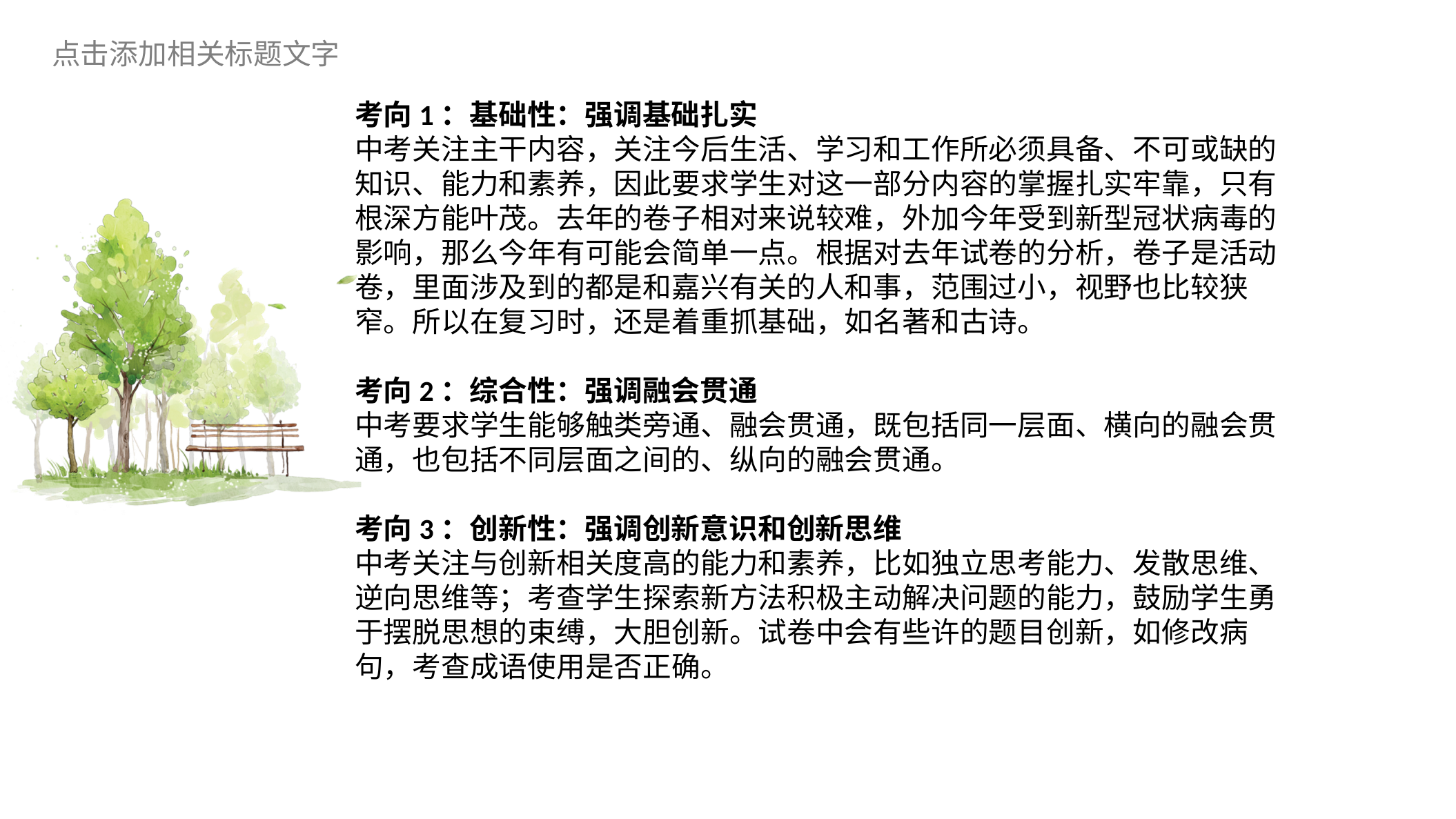

考向1：基础性：强调基础扎实
中考关注主干内容，关注今后生活、学习和工作所必须具备、不可或缺的知识、能力和素养，因此要求学生对这一部分内容的掌握扎实牢靠，只有根深方能叶茂。去年的卷子相对来说较难，外加今年受到新型冠状病毒的影响，那么今年有可能会简单一点。根据对去年试卷的分析，卷子是活动卷，里面涉及到的都是和嘉兴有关的人和事，范围过小，视野也比较狭窄。所以在复习时，还是着重抓基础，如名著和古诗。

考向2：综合性：强调融会贯通
中考要求学生能够触类旁通、融会贯通，既包括同一层面、横向的融会贯通，也包括不同层面之间的、纵向的融会贯通。

考向3：创新性：强调创新意识和创新思维
中考关注与创新相关度高的能力和素养，比如独立思考能力、发散思维、逆向思维等；考查学生探索新方法积极主动解决问题的能力，鼓励学生勇于摆脱思想的束缚，大胆创新。试卷中会有些许的题目创新，如修改病句，考查成语使用是否正确。